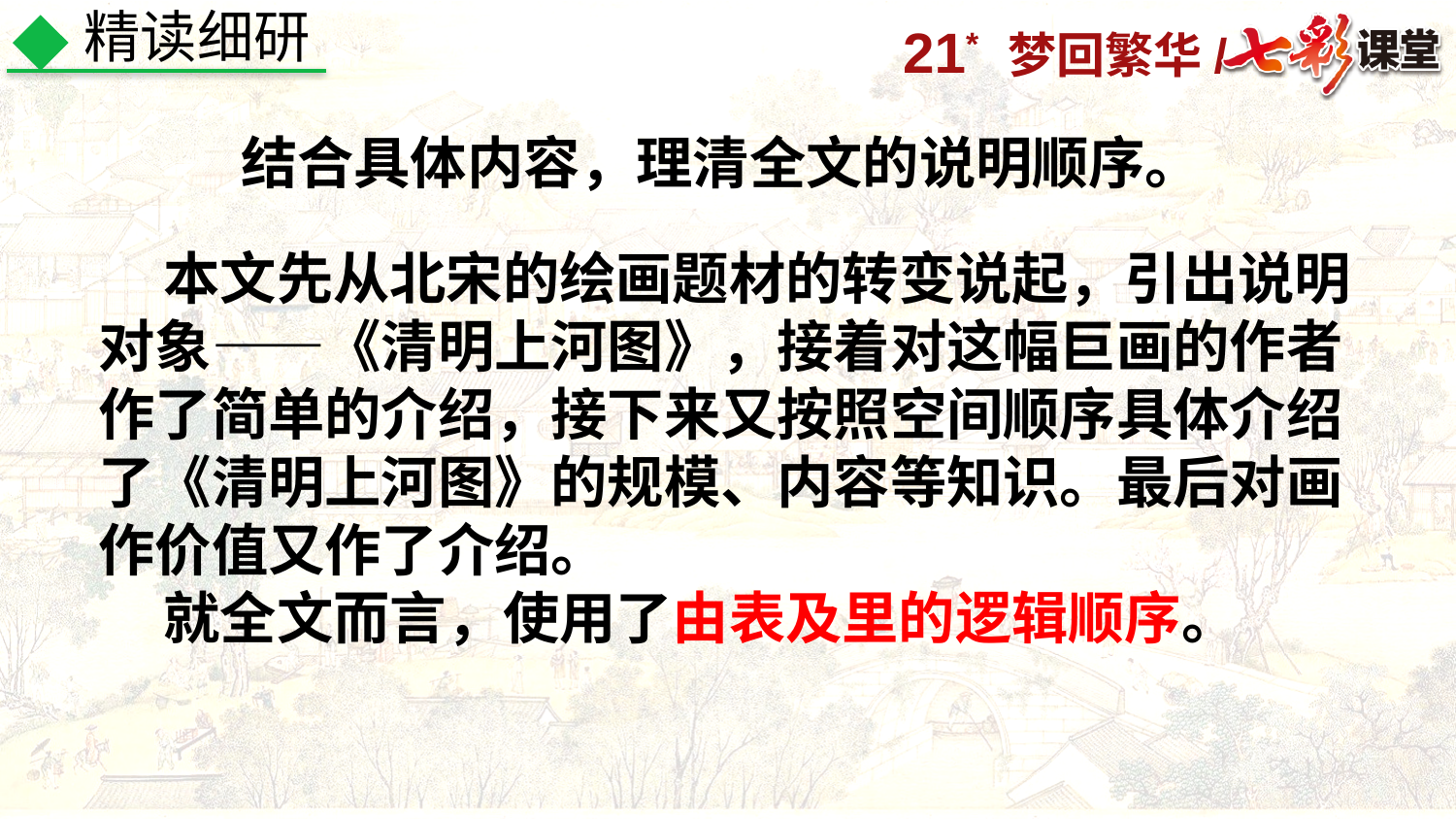

精读细研

结合具体内容，理清全文的说明顺序。
    本文先从北宋的绘画题材的转变说起，引出说明对象——《清明上河图》，接着对这幅巨画的作者作了简单的介绍，接下来又按照空间顺序具体介绍了《清明上河图》的规模、内容等知识。最后对画作价值又作了介绍。
    就全文而言，使用了由表及里的逻辑顺序。